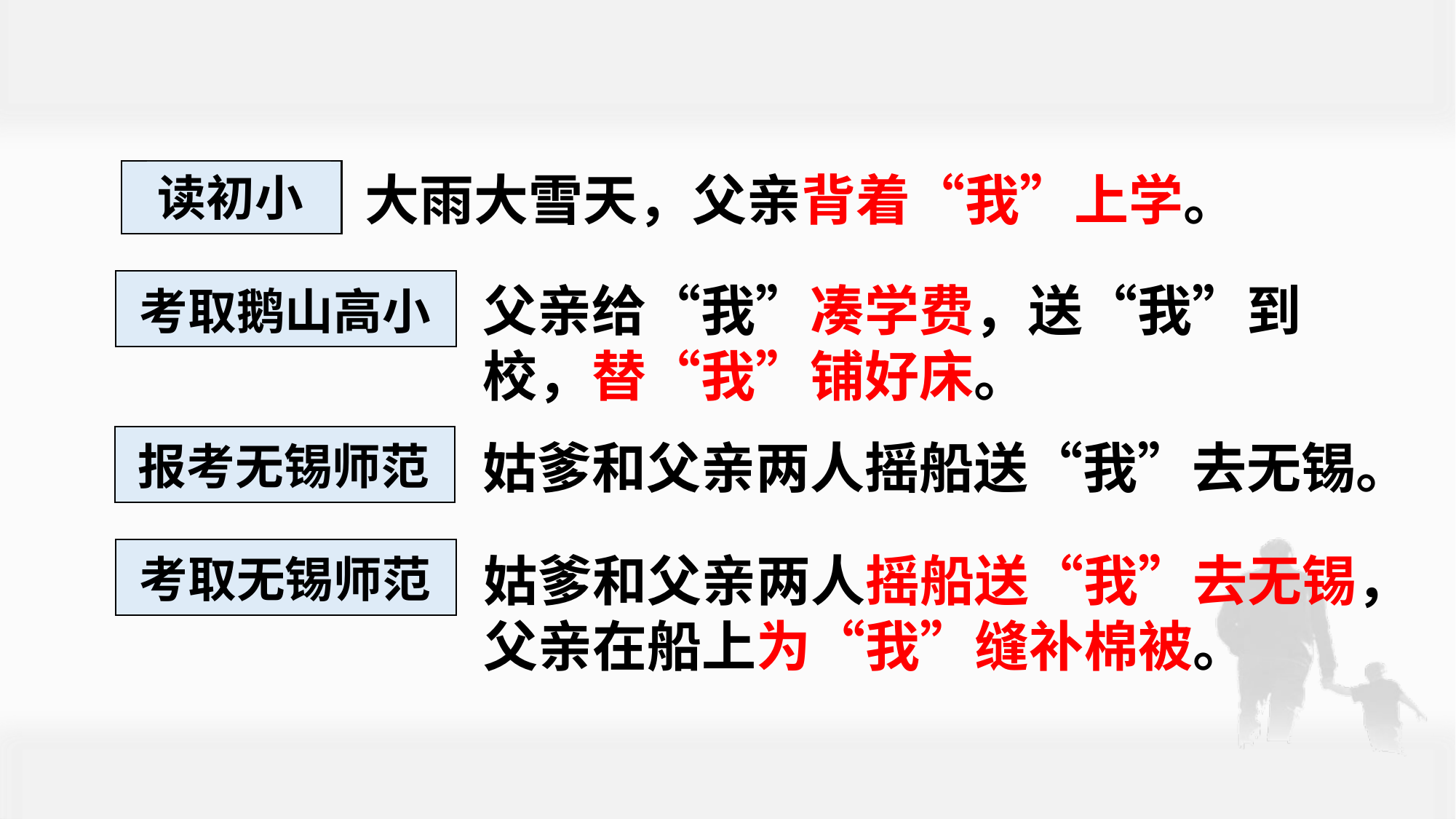

大雨大雪天，父亲背着“我”上学。

读初小

考取鹅山高小
父亲给“我”凑学费，送“我”到校，替“我”铺好床。

报考无锡师范
姑爹和父亲两人摇船送“我”去无锡。

考取无锡师范
姑爹和父亲两人摇船送“我”去无锡，父亲在船上为“我”缝补棉被。